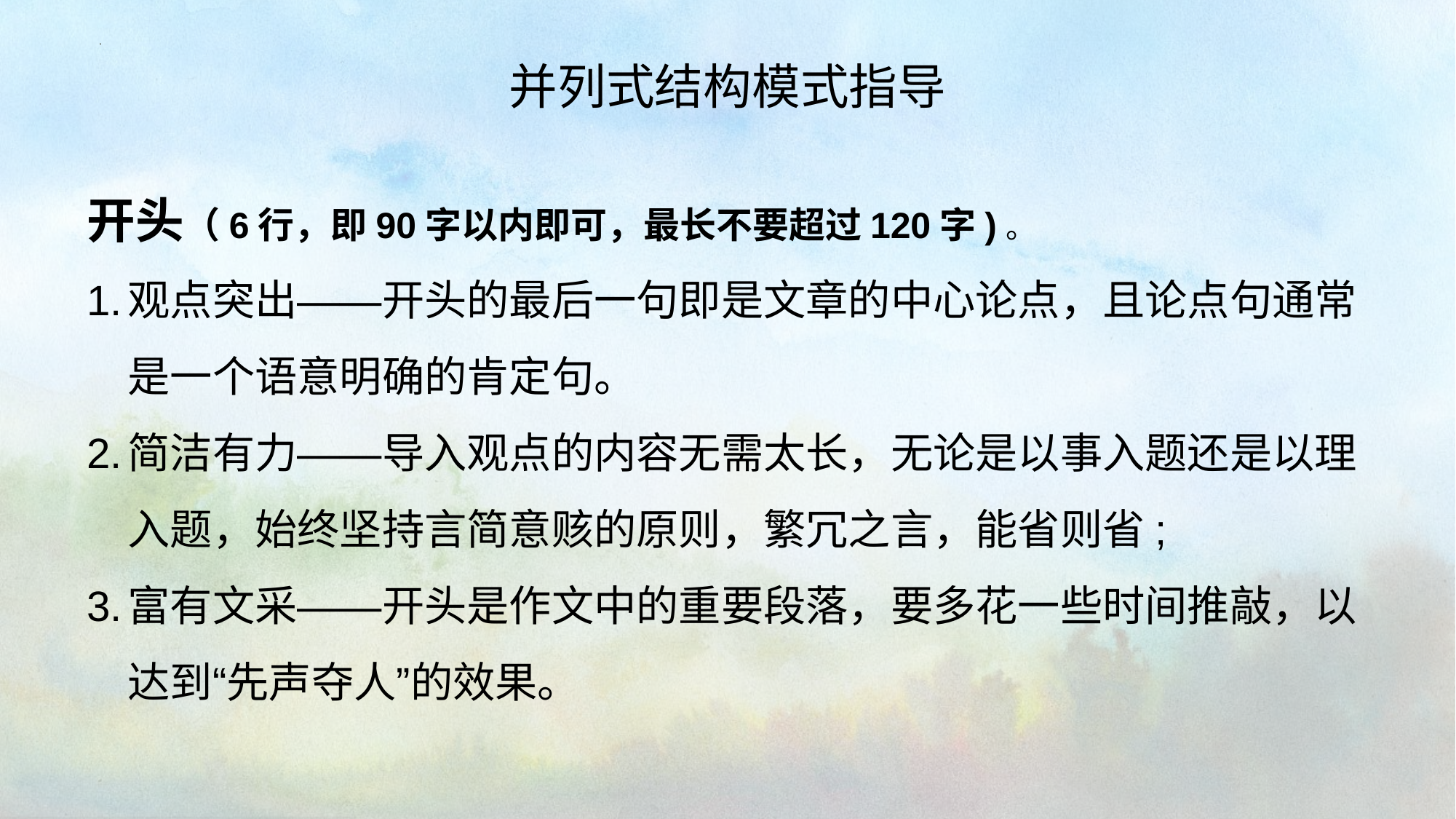

并列式结构模式指导
开头（6行，即90字以内即可，最长不要超过120字)。
观点突出——开头的最后一句即是文章的中心论点，且论点句通常是一个语意明确的肯定句。
简洁有力——导入观点的内容无需太长，无论是以事入题还是以理入题，始终坚持言简意赅的原则，繁冗之言，能省则省;
富有文采——开头是作文中的重要段落，要多花一些时间推敲，以达到“先声夺人”的效果。